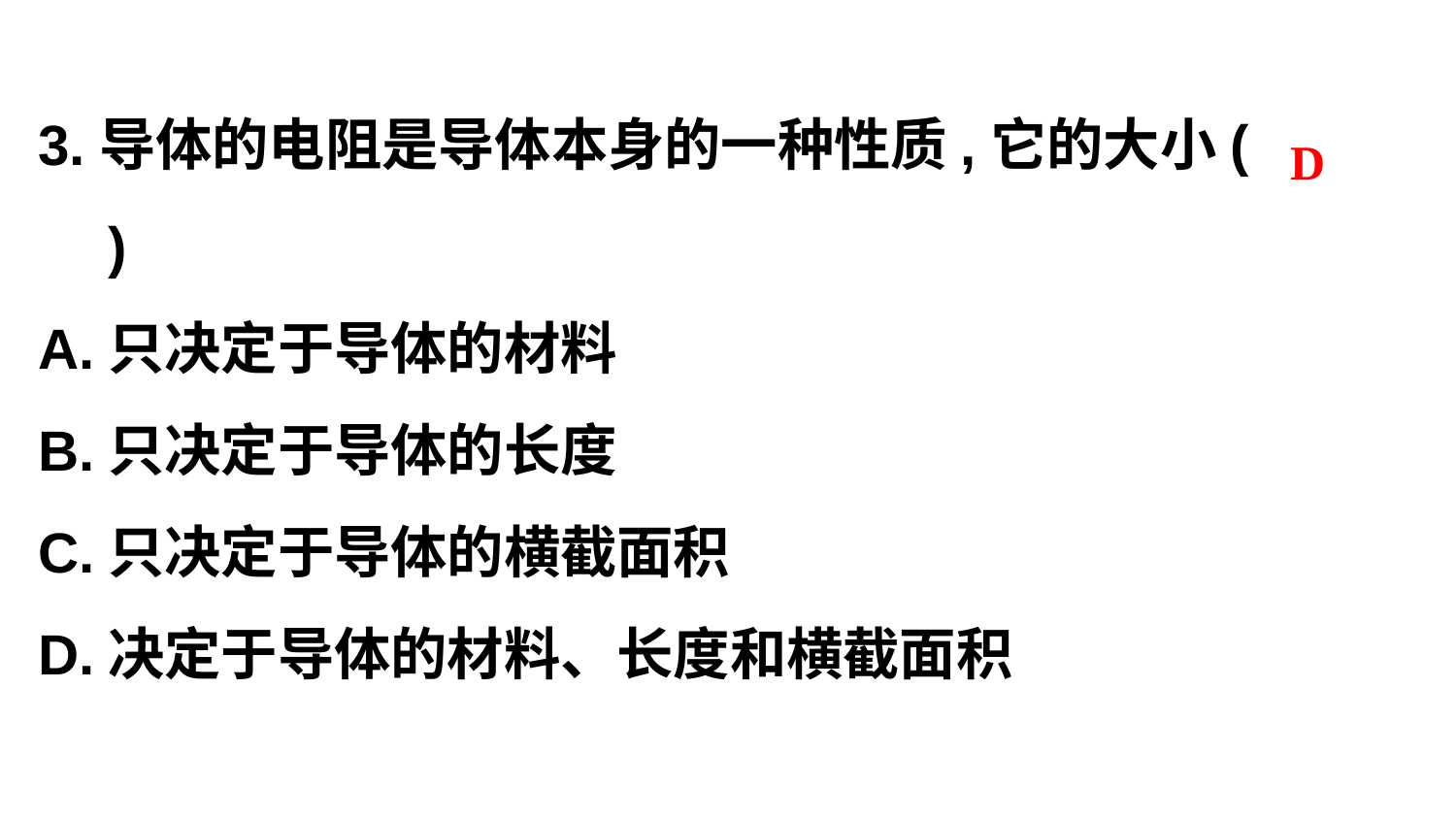

3.导体的电阻是导体本身的一种性质,它的大小(　　)
A.只决定于导体的材料
B.只决定于导体的长度
C.只决定于导体的横截面积
D.决定于导体的材料、长度和横截面积
D